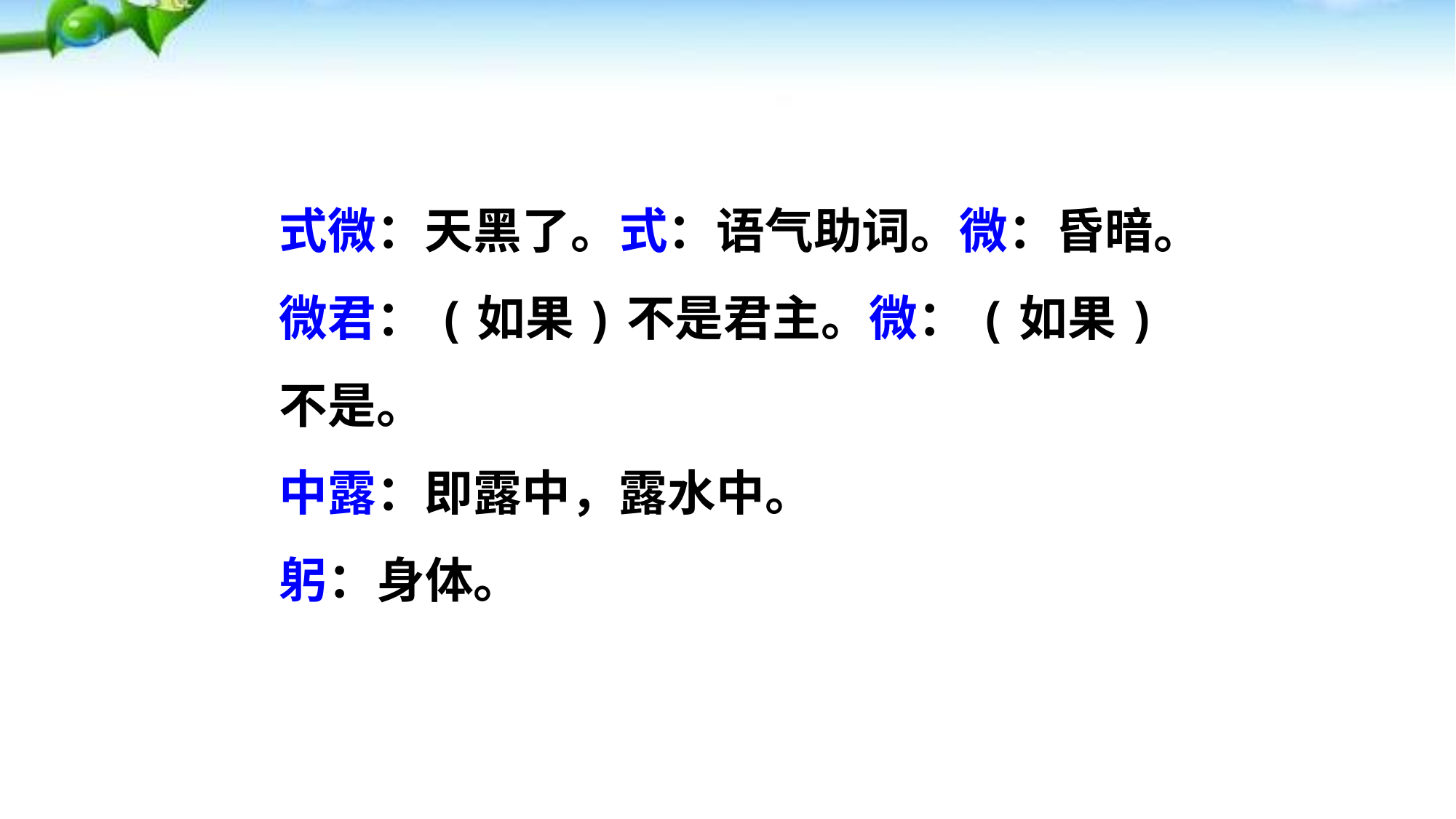

式微：天黑了。式：语气助词。微：昏暗。
微君：(如果)不是君主。微：(如果)不是。
中露：即露中，露水中。
躬：身体。